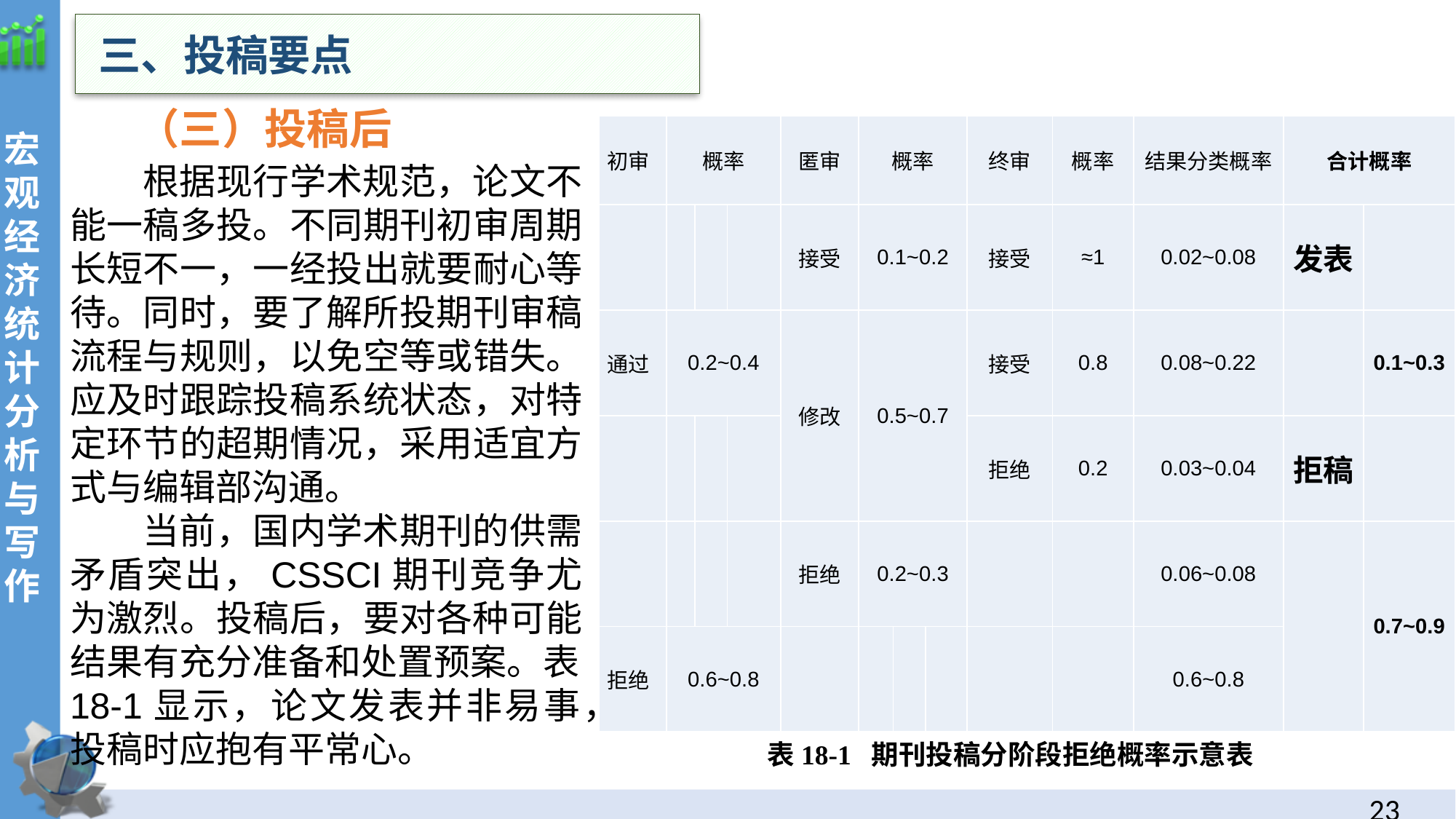

三、投稿要点
（三）投稿后

| 初审 | 概率 |  |  | 匿审 | 概率 |  |  | 终审 | 概率 | 结果分类概率 | 合计概率 |  |
| --- | --- | --- | --- | --- | --- | --- | --- | --- | --- | --- | --- | --- |
|  |  |  |  | 接受 | 0.1~0.2 |  |  | 接受 | ≈1 | 0.02~0.08 | 发表 |  |
| 通过 | 0.2~0.4 |  |  | 修改 | 0.5~0.7 |  |  | 接受 | 0.8 | 0.08~0.22 |  | 0.1~0.3 |
|  |  |  |  |  |  |  |  | 拒绝 | 0.2 | 0.03~0.04 | 拒稿 |  |
|  |  |  |  | 拒绝 | 0.2~0.3 |  |  |  |  | 0.06~0.08 |  | 0.7~0.9 |
| 拒绝 | 0.6~0.8 |  |  |  |  |  |  |  |  | 0.6~0.8 |  |  |
根据现行学术规范，论文不能一稿多投。不同期刊初审周期长短不一，一经投出就要耐心等待。同时，要了解所投期刊审稿流程与规则，以免空等或错失。应及时跟踪投稿系统状态，对特定环节的超期情况，采用适宜方式与编辑部沟通。
当前，国内学术期刊的供需矛盾突出，CSSCI期刊竞争尤为激烈。投稿后，要对各种可能结果有充分准备和处置预案。表18-1显示，论文发表并非易事，投稿时应抱有平常心。
表18-1  期刊投稿分阶段拒绝概率示意表
23